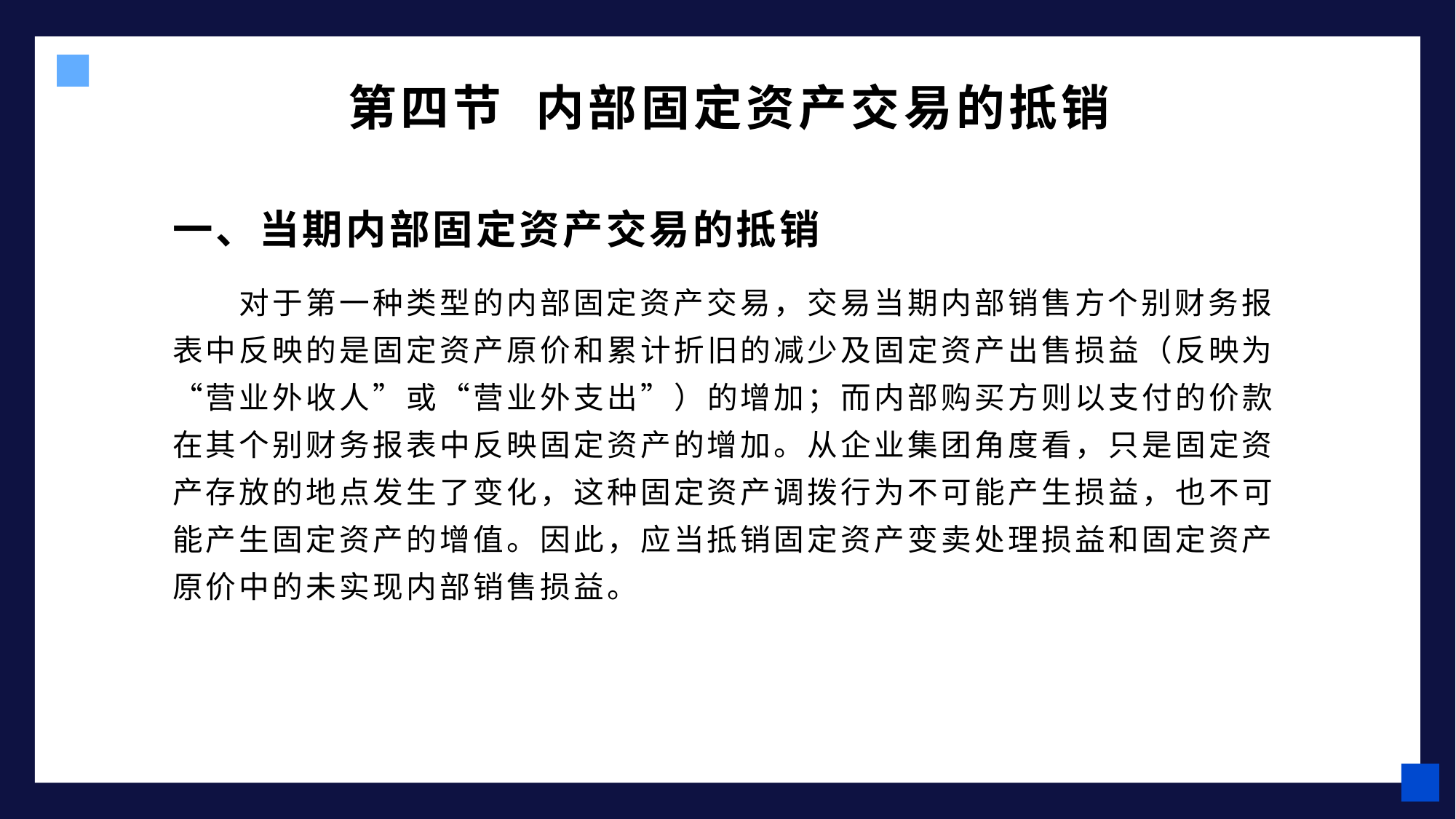

第四节  内部固定资产交易的抵销
一、当期内部固定资产交易的抵销
对于第一种类型的内部固定资产交易，交易当期内部销售方个别财务报表中反映的是固定资产原价和累计折旧的减少及固定资产出售损益（反映为“营业外收人”或“营业外支出”）的增加；而内部购买方则以支付的价款在其个别财务报表中反映固定资产的增加。从企业集团角度看，只是固定资产存放的地点发生了变化，这种固定资产调拨行为不可能产生损益，也不可能产生固定资产的增值。因此，应当抵销固定资产变卖处理损益和固定资产原价中的未实现内部销售损益。